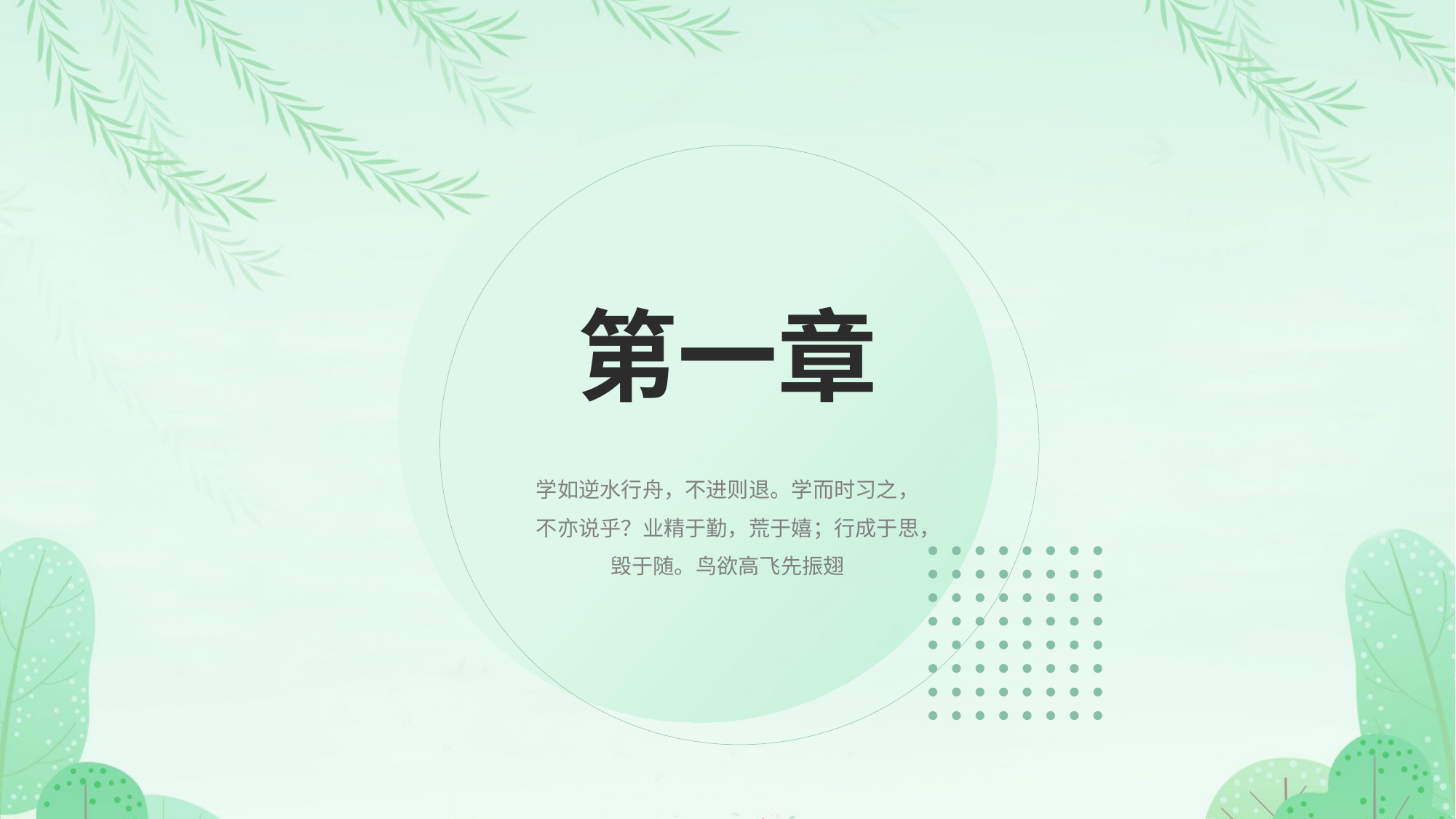

第一章
学如逆水行舟，不进则退。学而时习之，不亦说乎？业精于勤，荒于嬉；行成于思，毁于随。鸟欲高飞先振翅